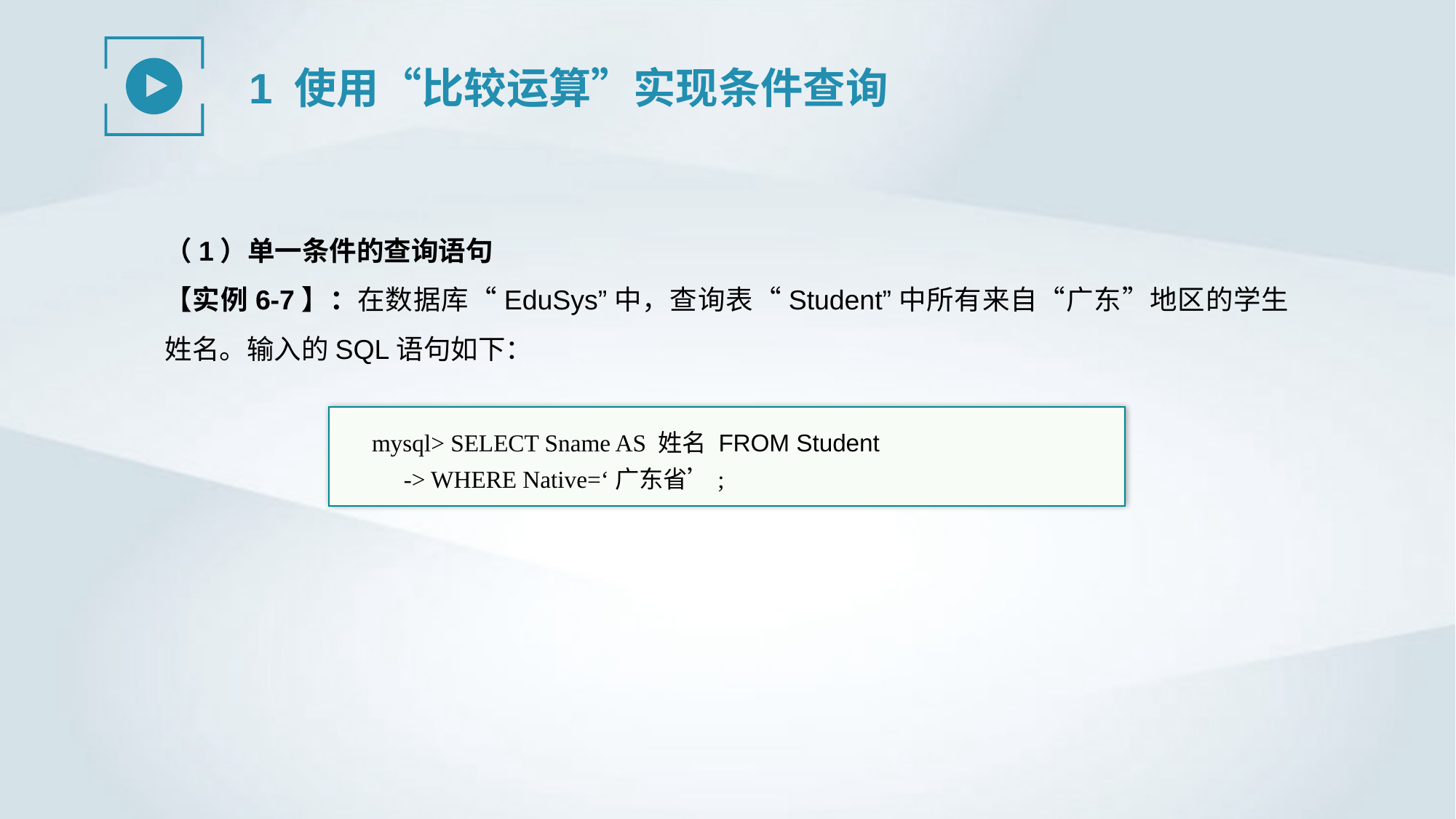

1 使用“比较运算”实现条件查询
（1）单一条件的查询语句
【实例6-7】：在数据库“EduSys”中，查询表“Student”中所有来自“广东”地区的学生姓名。输入的SQL语句如下：

mysql> SELECT Sname AS 姓名 FROM Student
-> WHERE Native=‘广东省’;